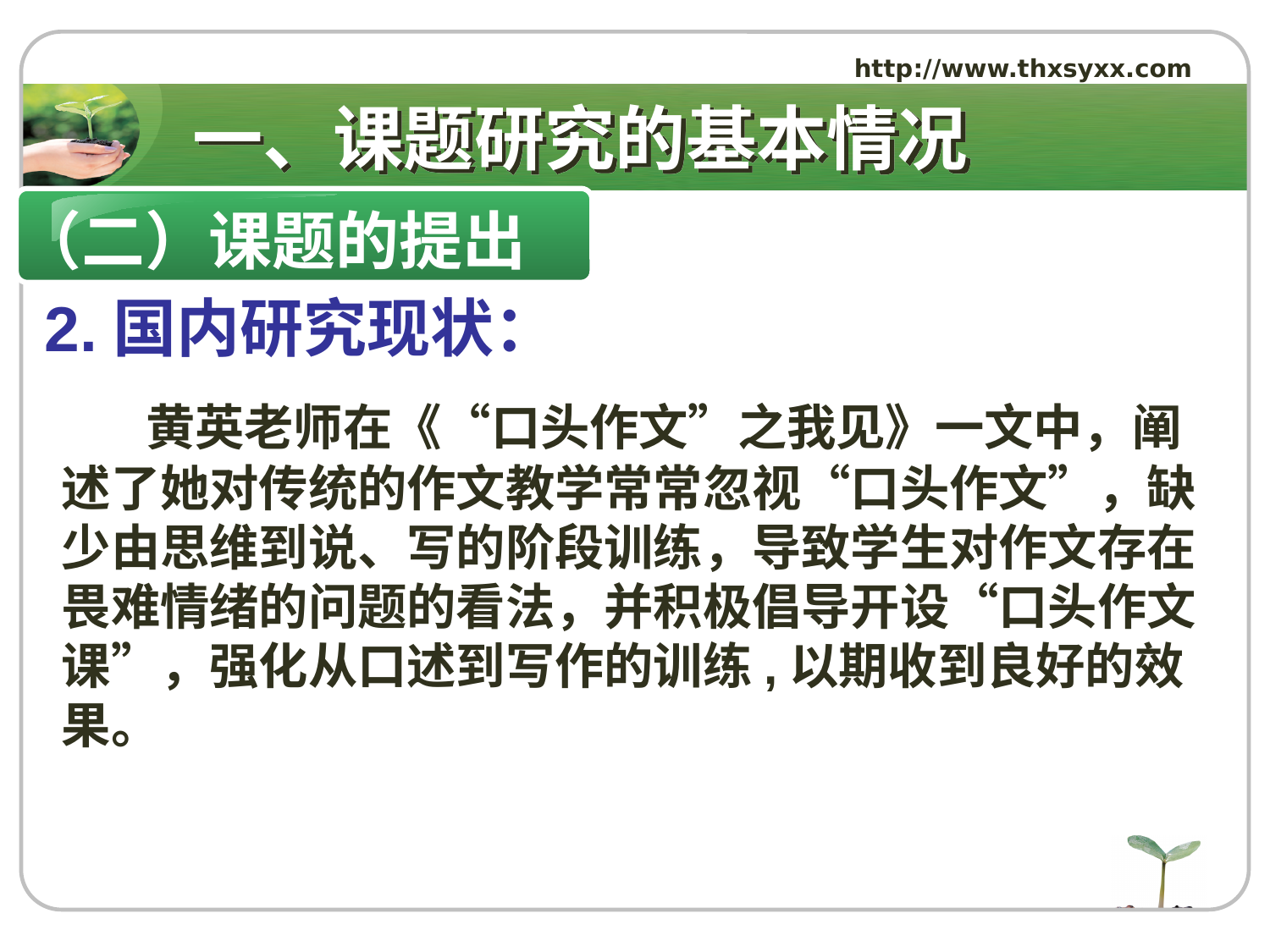

http://www.thxsyxx.com
# 一、课题研究的基本情况

（二）课题的提出
 2.国内研究现状：
           黄英老师在《“口头作文”之我见》一文中，阐述了她对传统的作文教学常常忽视“口头作文”，缺少由思维到说、写的阶段训练，导致学生对作文存在畏难情绪的问题的看法，并积极倡导开设“口头作文课”，强化从口述到写作的训练,以期收到良好的效果。